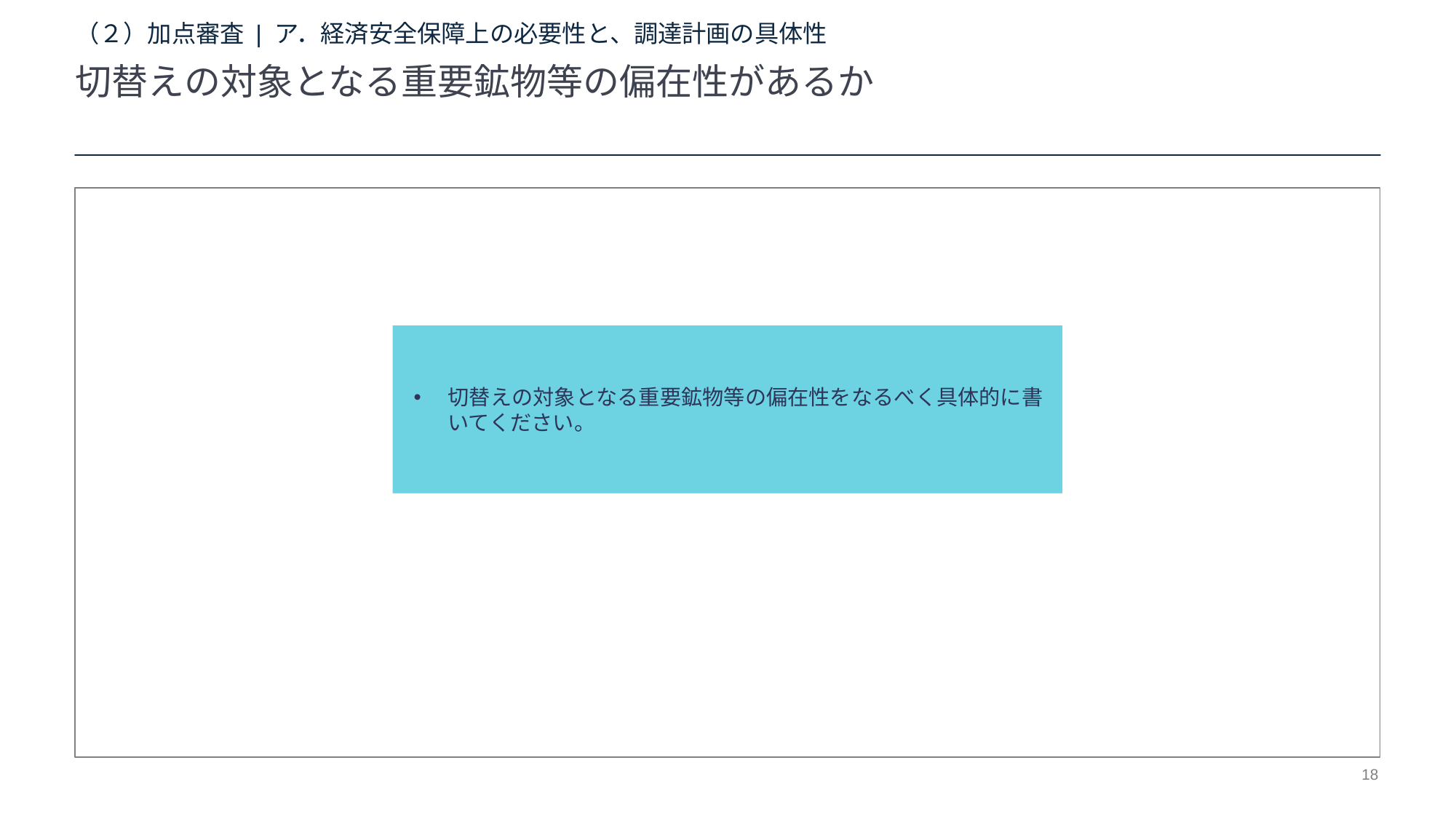

# （２）加点審査 | ア．経済安全保障上の必要性と、調達計画の具体性
切替えの対象となる重要鉱物等の偏在性があるか

切替えの対象となる重要鉱物等の偏在性をなるべく具体的に書いてください。